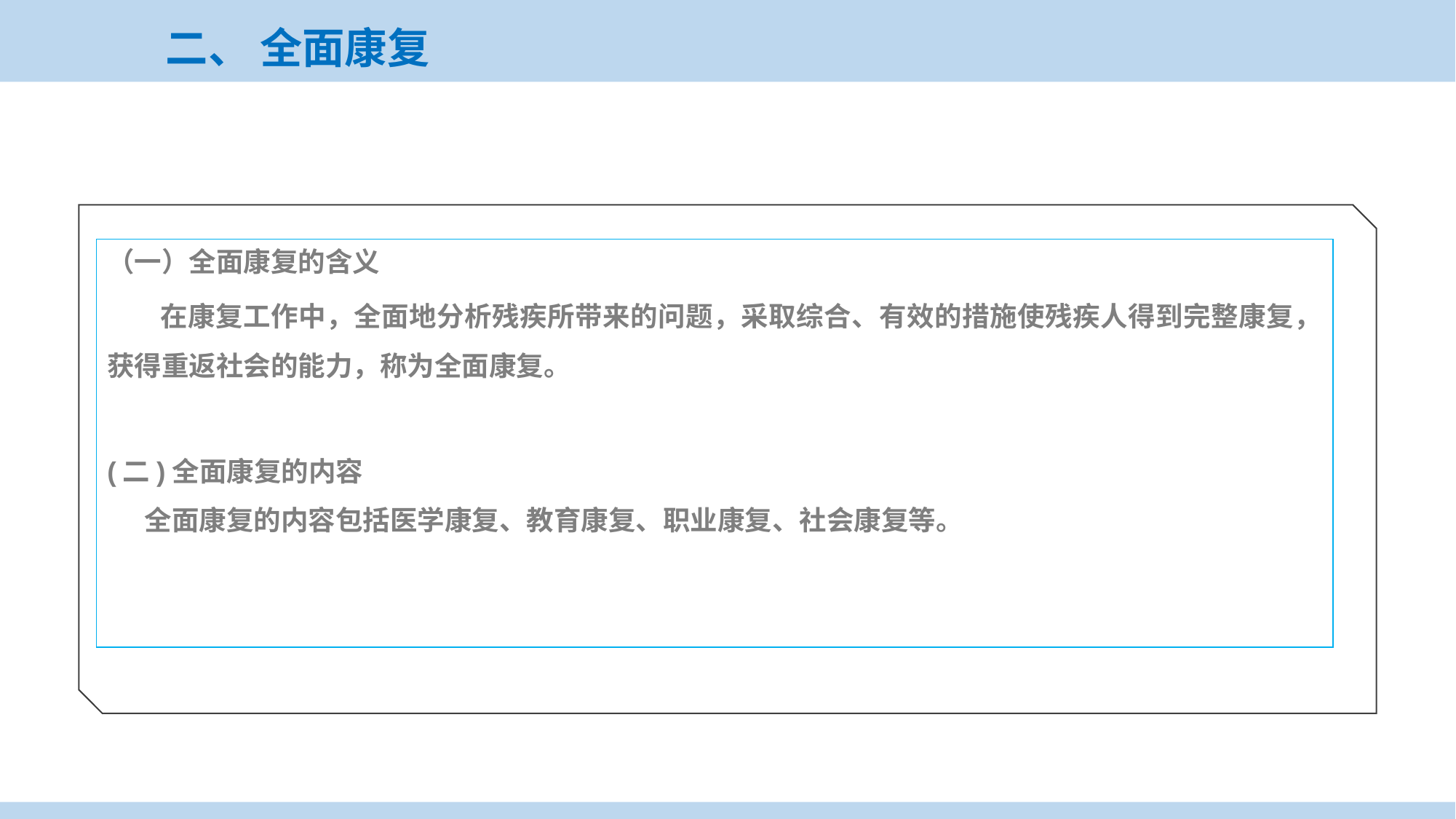

二、 全面康复

（一）全面康复的含义
       在康复工作中，全面地分析残疾所带来的问题，采取综合、有效的措施使残疾人得到完整康复，获得重返社会的能力，称为全面康复。

(二)全面康复的内容
     全面康复的内容包括医学康复、教育康复、职业康复、社会康复等。